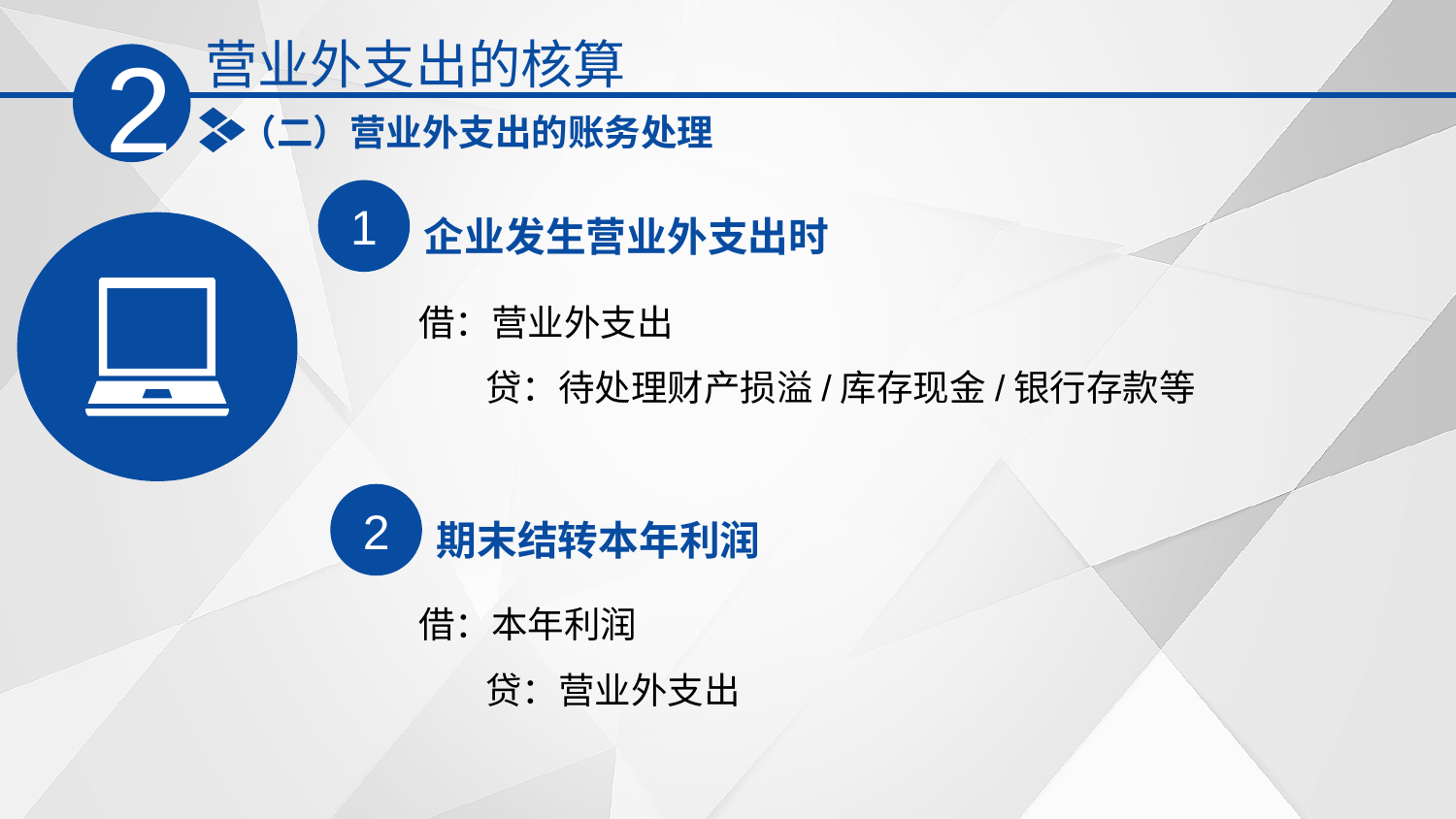

营业外支出的核算
2

（二）营业外支出的账务处理

1
企业发生营业外支出时

借：营业外支出
       贷：待处理财产损溢‌/库存现金/银行存款‌等
2
期末结转本年利润
借：本年利润
       贷：营业外支出